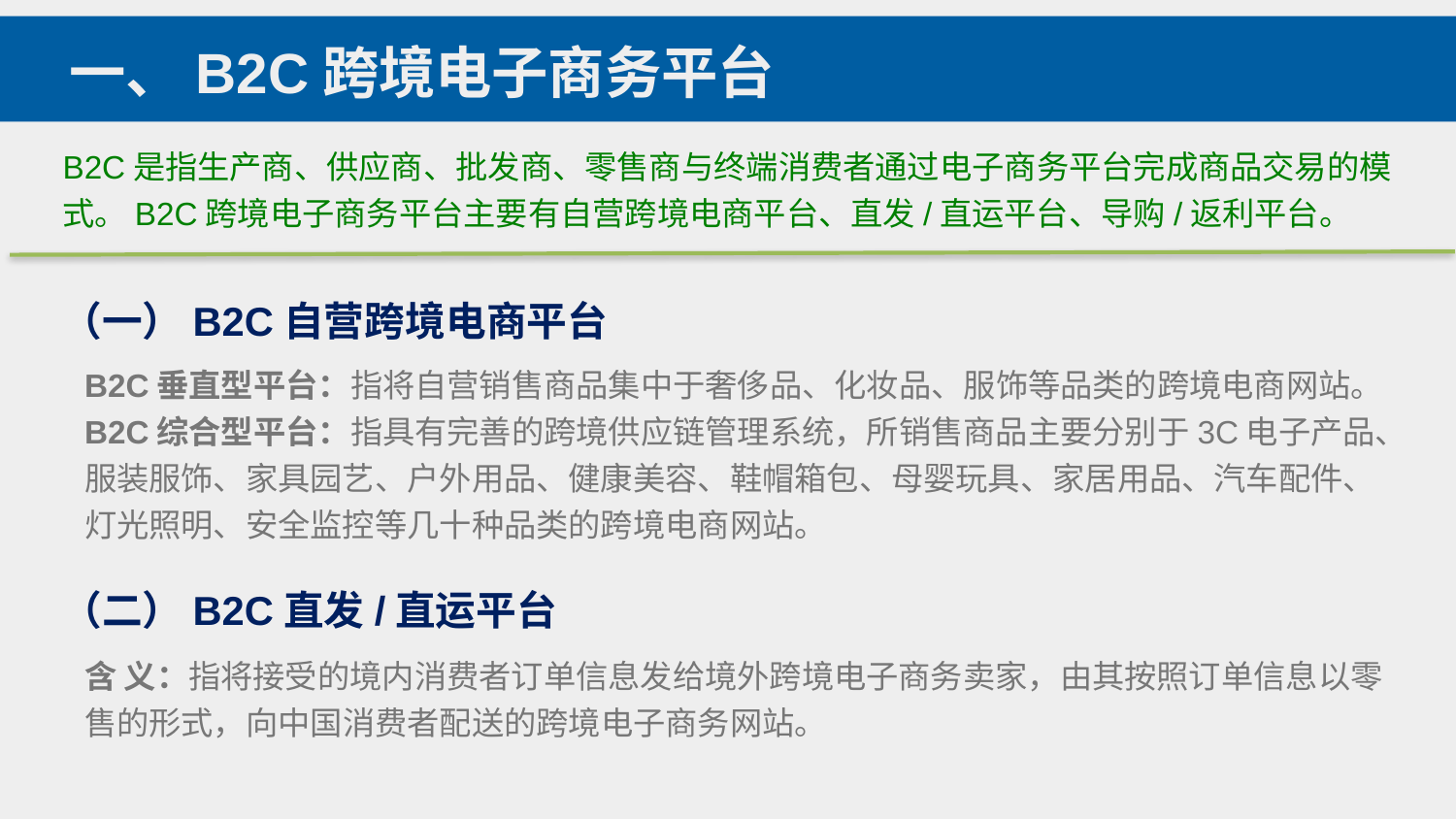

一、B2C跨境电子商务平台
B2C是指生产商、供应商、批发商、零售商与终端消费者通过电子商务平台完成商品交易的模式。B2C跨境电子商务平台主要有自营跨境电商平台、直发/直运平台、导购/返利平台。
（一）B2C自营跨境电商平台
B2C垂直型平台：指将自营销售商品集中于奢侈品、化妆品、服饰等品类的跨境电商网站。
B2C综合型平台：指具有完善的跨境供应链管理系统，所销售商品主要分别于3C电子产品、服装服饰、家具园艺、户外用品、健康美容、鞋帽箱包、母婴玩具、家居用品、汽车配件、
灯光照明、安全监控等几十种品类的跨境电商网站。
（二）B2C直发/直运平台
含 义：指将接受的境内消费者订单信息发给境外跨境电子商务卖家，由其按照订单信息以零售的形式，向中国消费者配送的跨境电子商务网站。